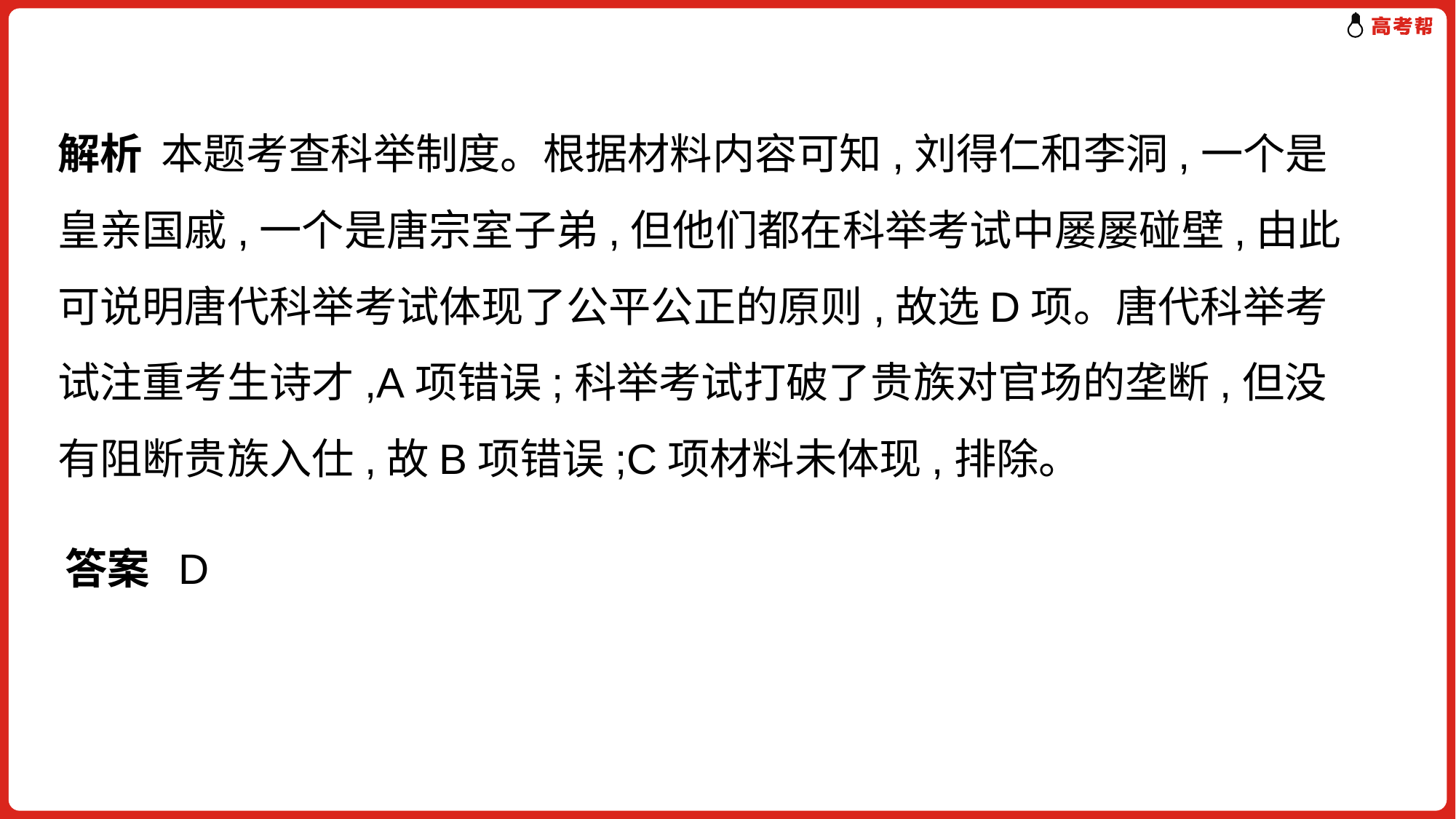

解析  本题考查科举制度。根据材料内容可知,刘得仁和李洞,一个是皇亲国戚,一个是唐宗室子弟,但他们都在科举考试中屡屡碰壁,由此可说明唐代科举考试体现了公平公正的原则,故选D项。唐代科举考试注重考生诗才,A项错误;科举考试打破了贵族对官场的垄断,但没有阻断贵族入仕,故B项错误;C项材料未体现,排除。
答案  D